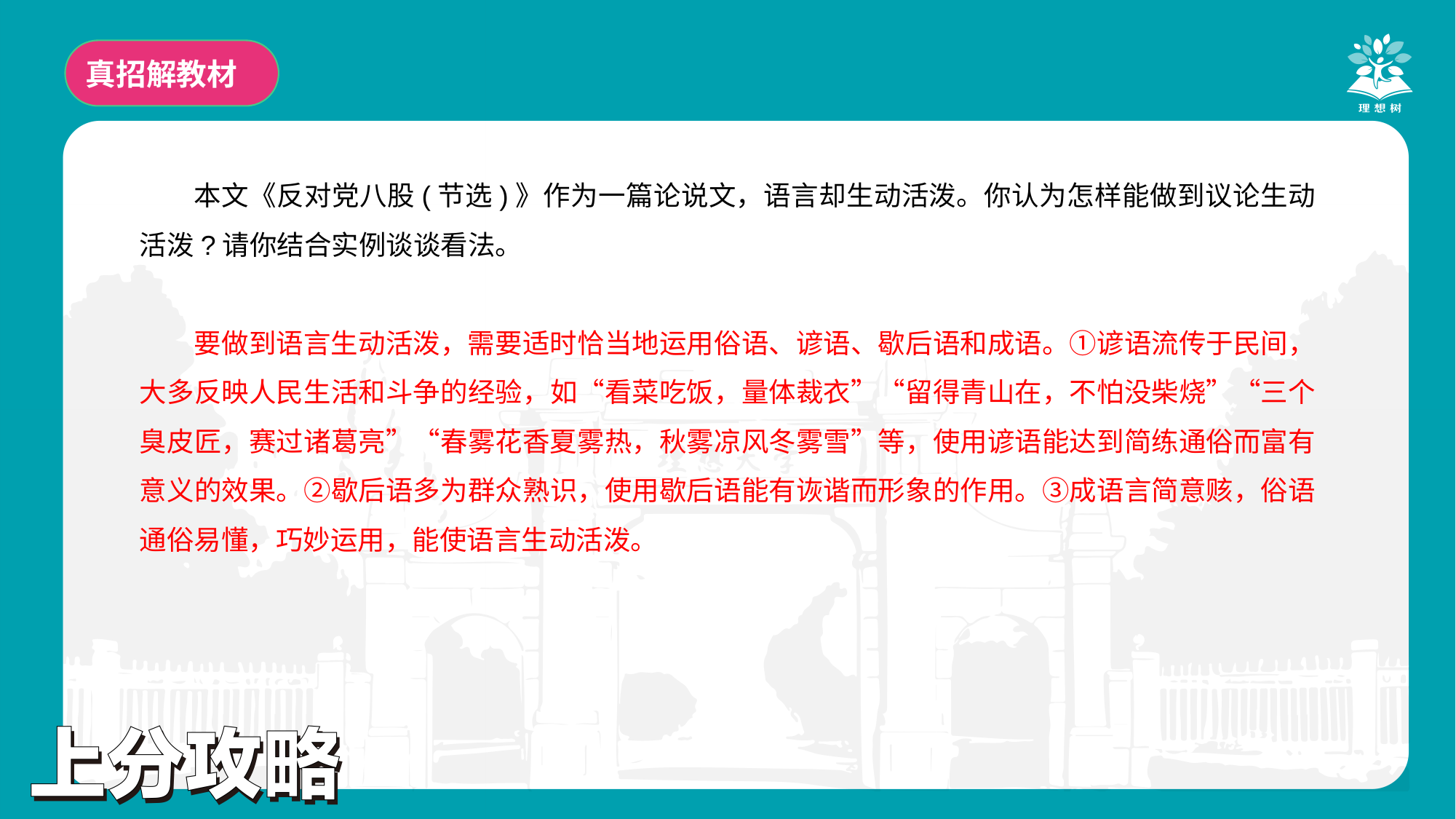

真招解教材
本文《反对党八股(节选)》作为一篇论说文，语言却生动活泼。你认为怎样能做到议论生动活泼?请你结合实例谈谈看法。

要做到语言生动活泼，需要适时恰当地运用俗语、谚语、歇后语和成语。①谚语流传于民间，大多反映人民生活和斗争的经验，如“看菜吃饭，量体裁衣”“留得青山在，不怕没柴烧”“三个臭皮匠，赛过诸葛亮”“春雾花香夏雾热，秋雾凉风冬雾雪”等，使用谚语能达到简练通俗而富有意义的效果。②歇后语多为群众熟识，使用歇后语能有诙谐而形象的作用。③成语言简意赅，俗语通俗易懂，巧妙运用，能使语言生动活泼。